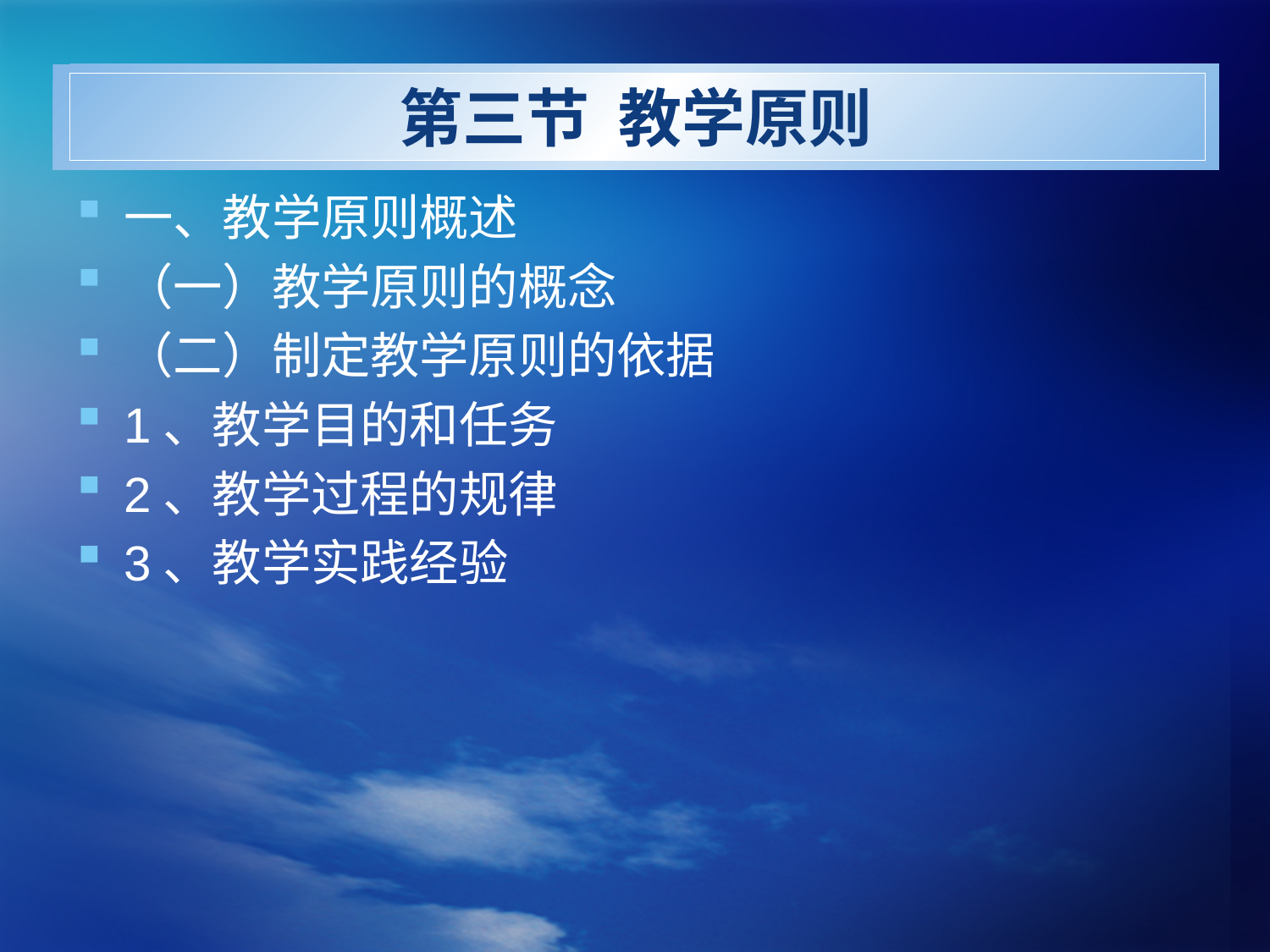

# 第三节  教学原则
一、教学原则概述
（一）教学原则的概念
（二）制定教学原则的依据
1、教学目的和任务
2、教学过程的规律
3、教学实践经验